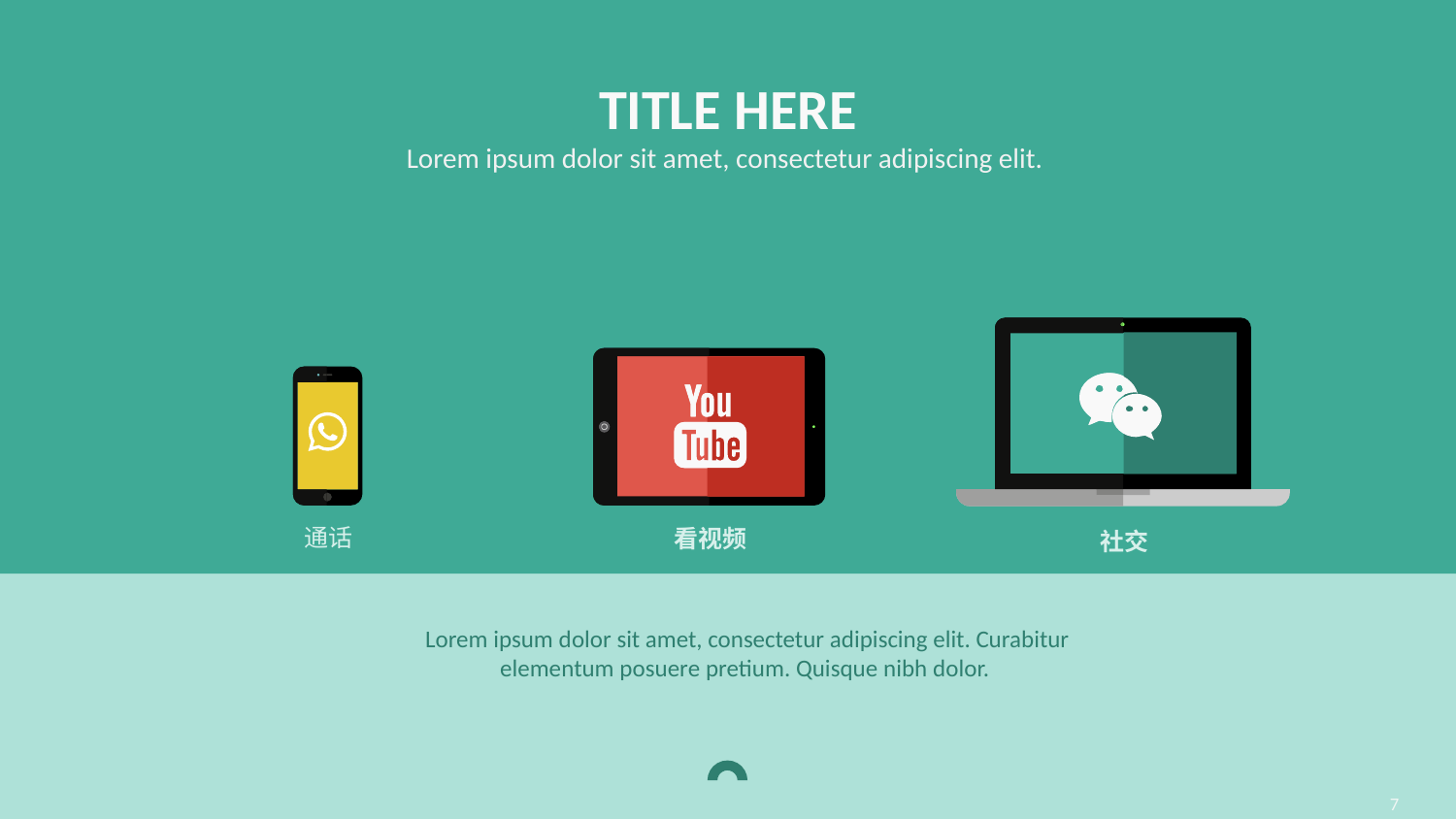

TITLE HERE
Lorem ipsum dolor sit amet, consectetur adipiscing elit.

通话
看视频
社交
Lorem ipsum dolor sit amet, consectetur adipiscing elit. Curabitur elementum posuere pretium. Quisque nibh dolor.